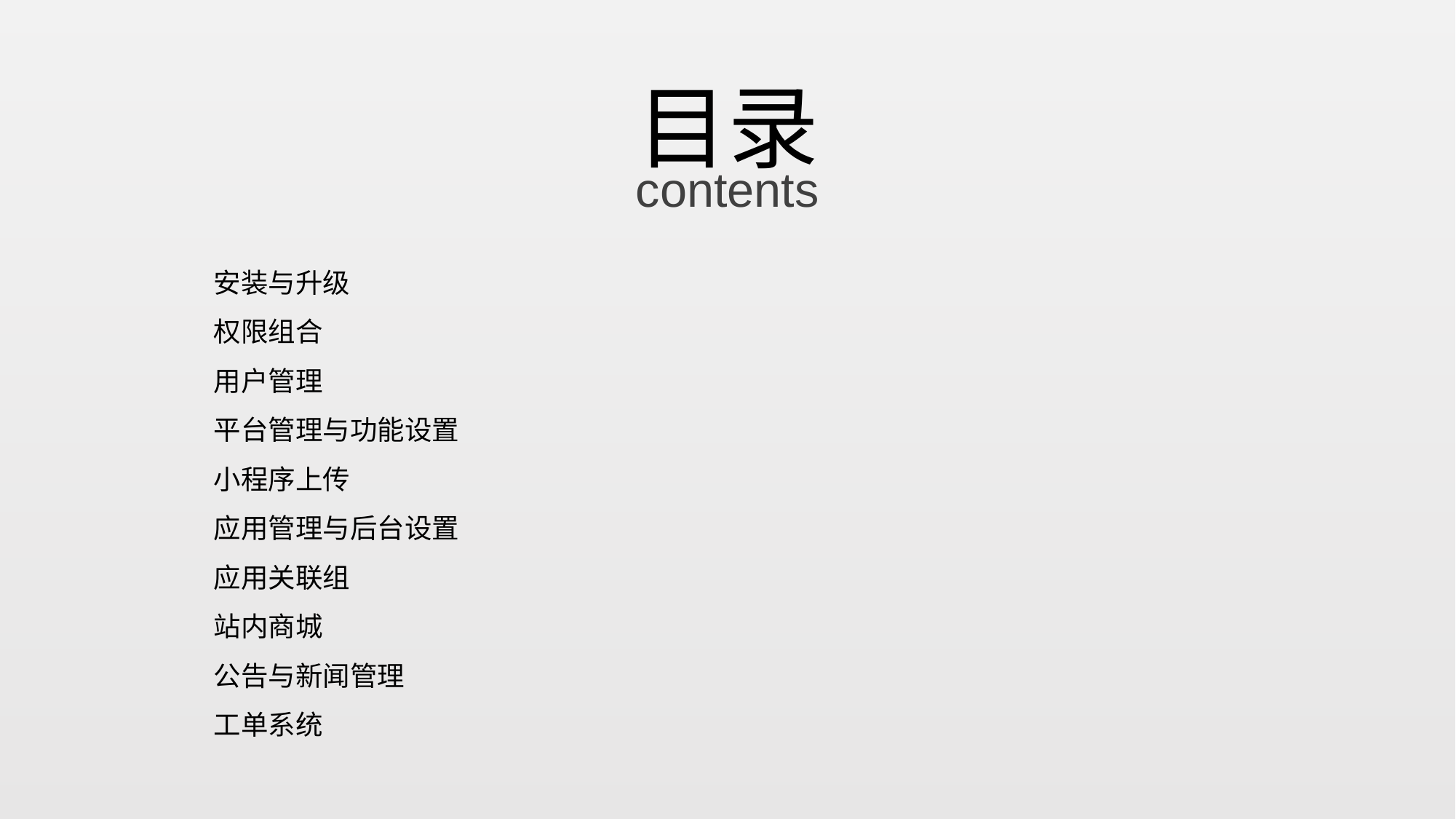

# 目录
contents
安装与升级
权限组合
用户管理
平台管理与功能设置
小程序上传
应用管理与后台设置
应用关联组
站内商城
公告与新闻管理
工单系统